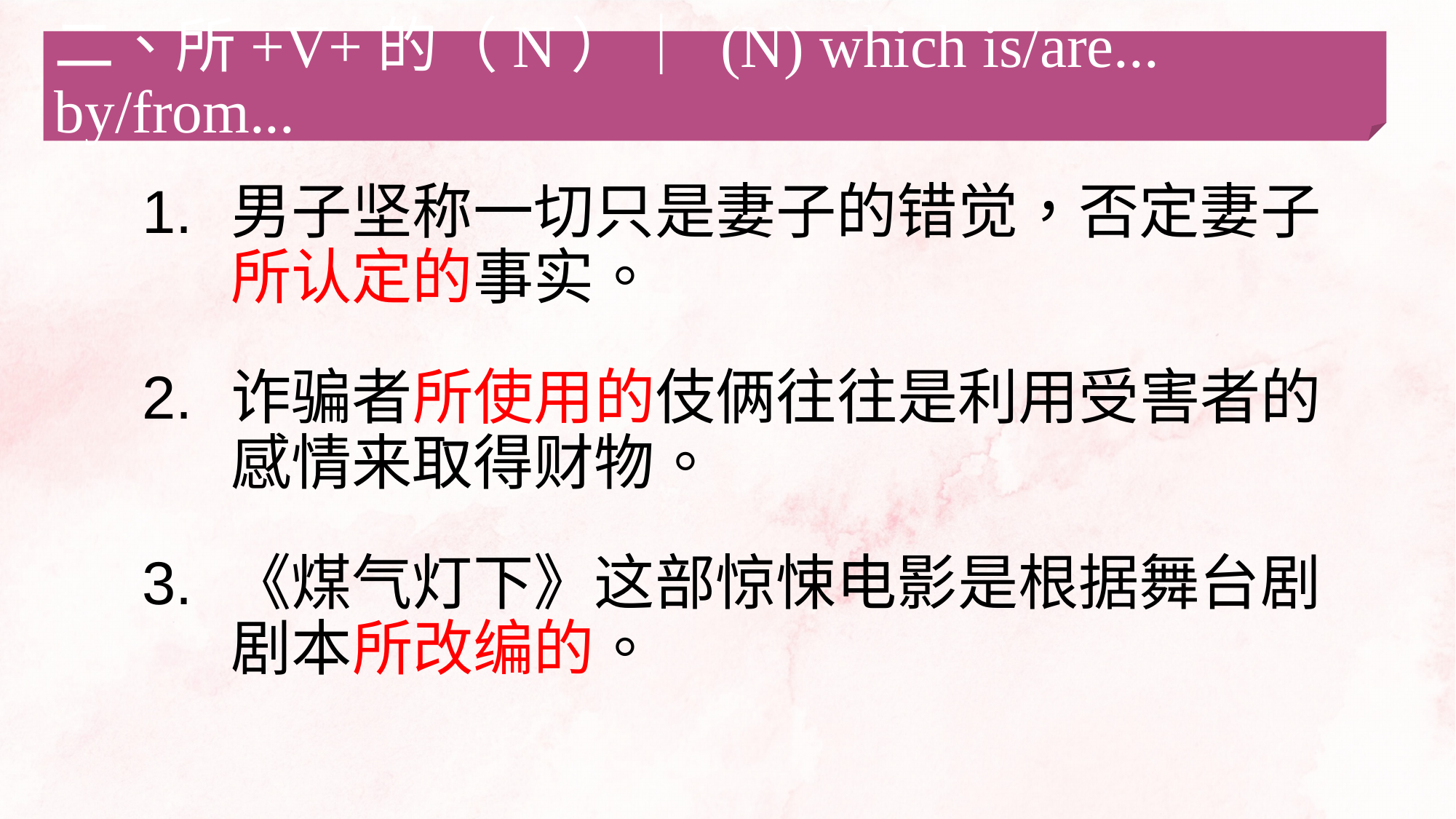

二、所+V+的（N）｜ (N) which is/are... by/from...
男子坚称一切只是妻子的错觉，否定妻子所认定的事实。
诈骗者所使用的伎俩往往是利用受害者的感情来取得财物。
《煤气灯下》这部惊悚电影是根据舞台剧剧本所改编的。